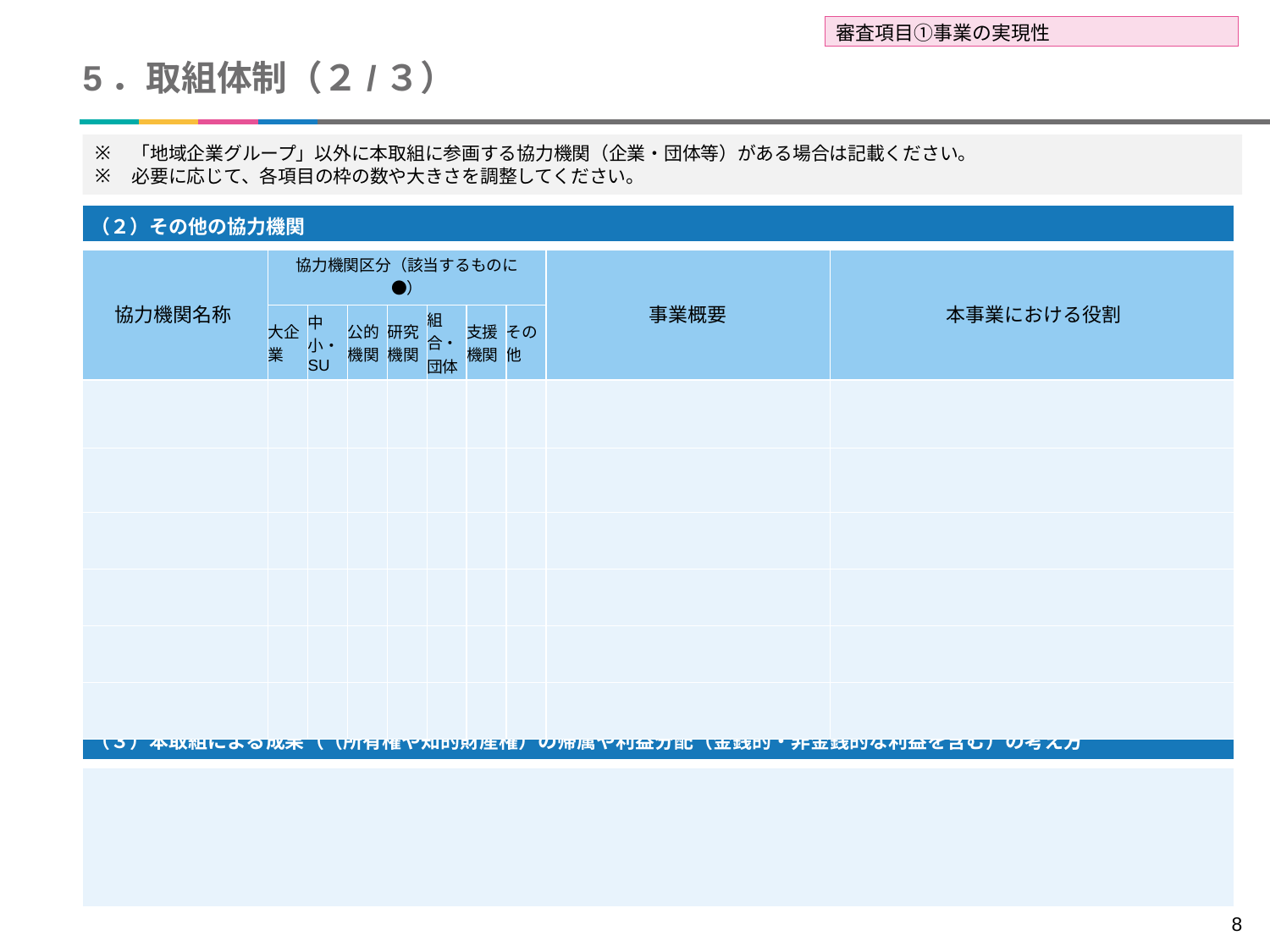

審査項目①事業の実現性
# 5．取組体制（２/３）
「地域企業グループ」以外に本取組に参画する協力機関（企業・団体等）がある場合は記載ください。
必要に応じて、各項目の枠の数や大きさを調整してください。
| （２）その他の協力機関 |  |  |  |  |  |  |  |  |  |
| --- | --- | --- | --- | --- | --- | --- | --- | --- | --- |
| 協力機関名称 | 協力機関区分（該当するものに●） |  |  |  |  |  |  | 事業概要 | 本事業における役割 |
|  | 大企業 | 中小・SU | 公的機関 | 研究機関 | 組合・団体 | 支援機関 | その他 |  |  |
|  |  |  |  |  |  |  |  |  |  |
|  |  |  |  |  |  |  |  |  |  |
|  |  |  |  |  |  |  |  |  |  |
|  |  |  |  |  |  |  |  |  |  |
|  |  |  |  |  |  |  |  |  |  |
|  |  |  |  |  |  |  |  |  |  |
| （３）本取組による成果（（所有権や知的財産権）の帰属や利益分配（金銭的・非金銭的な利益を含む）の考え方 |
| --- |
|  |
8